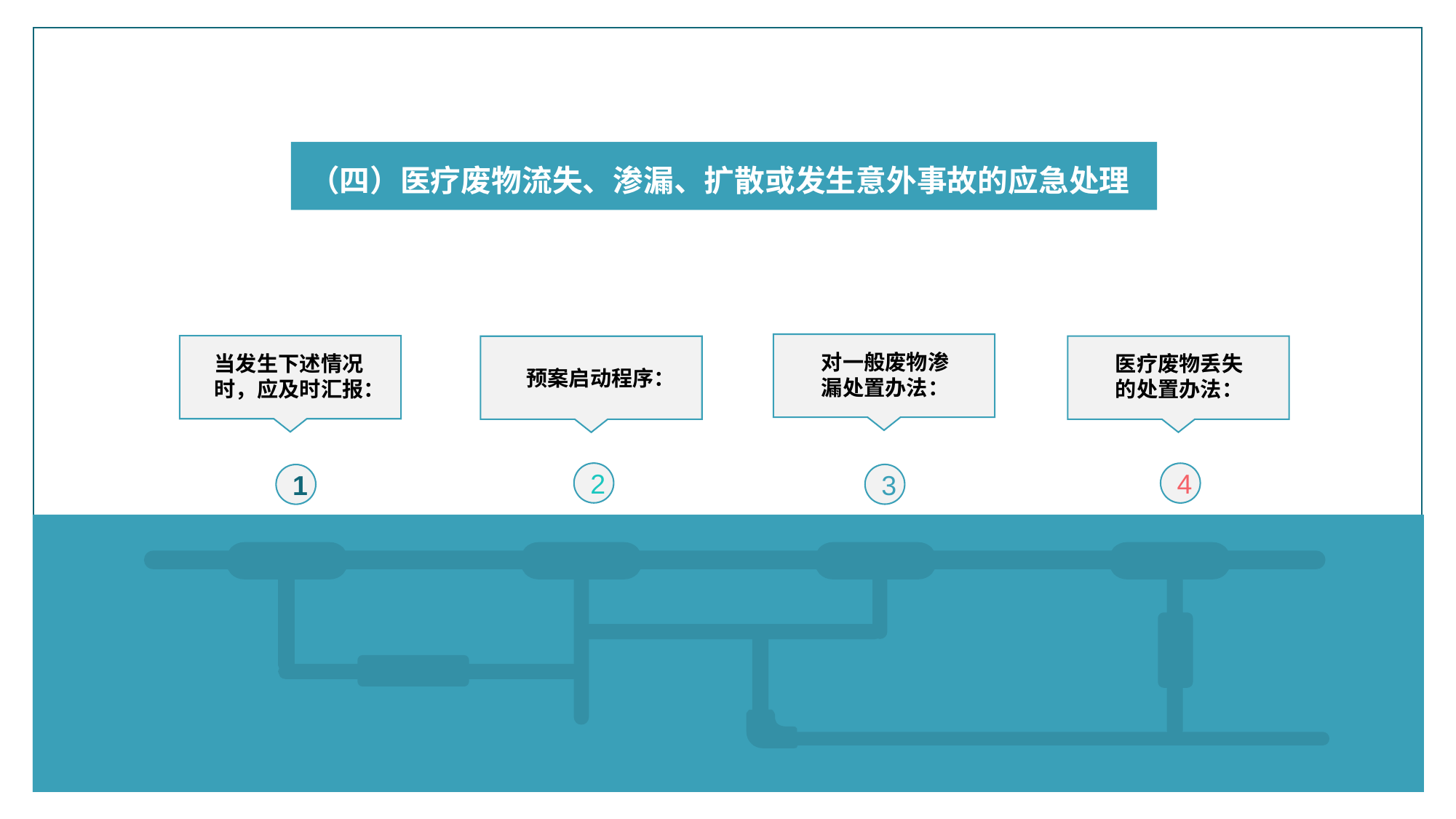

（四）医疗废物流失、渗漏、扩散或发生意外事故的应急处理

对一般废物渗
漏处置办法：

当发生下述情况时，应及时汇报：

医疗废物丢失的处置办法：

预案启动程序：
2
4
3
1